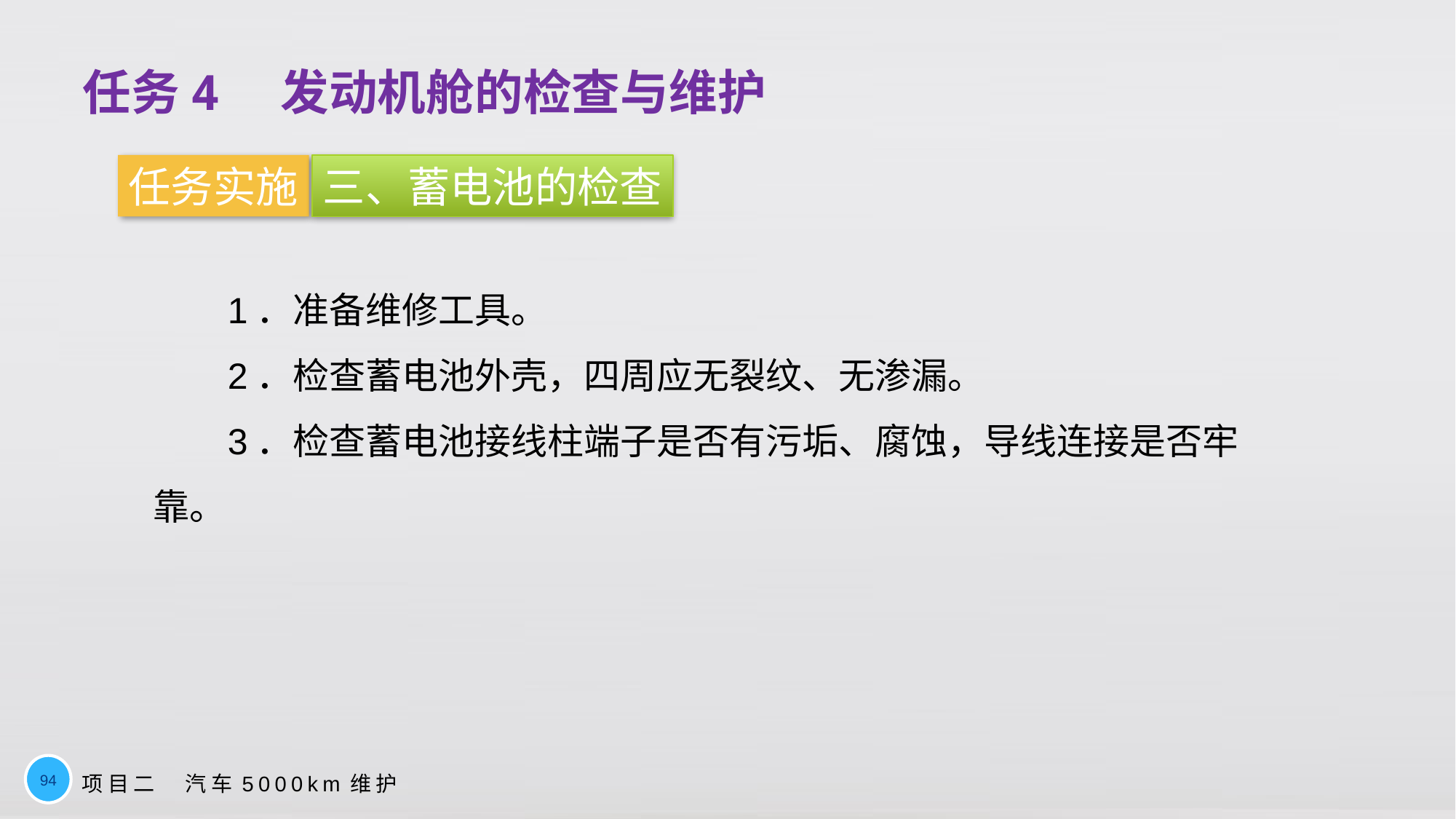

任务4　发动机舱的检查与维护
任务实施
三、蓄电池的检查
1．准备维修工具。
2．检查蓄电池外壳，四周应无裂纹、无渗漏。
3．检查蓄电池接线柱端子是否有污垢、腐蚀，导线连接是否牢靠。
94